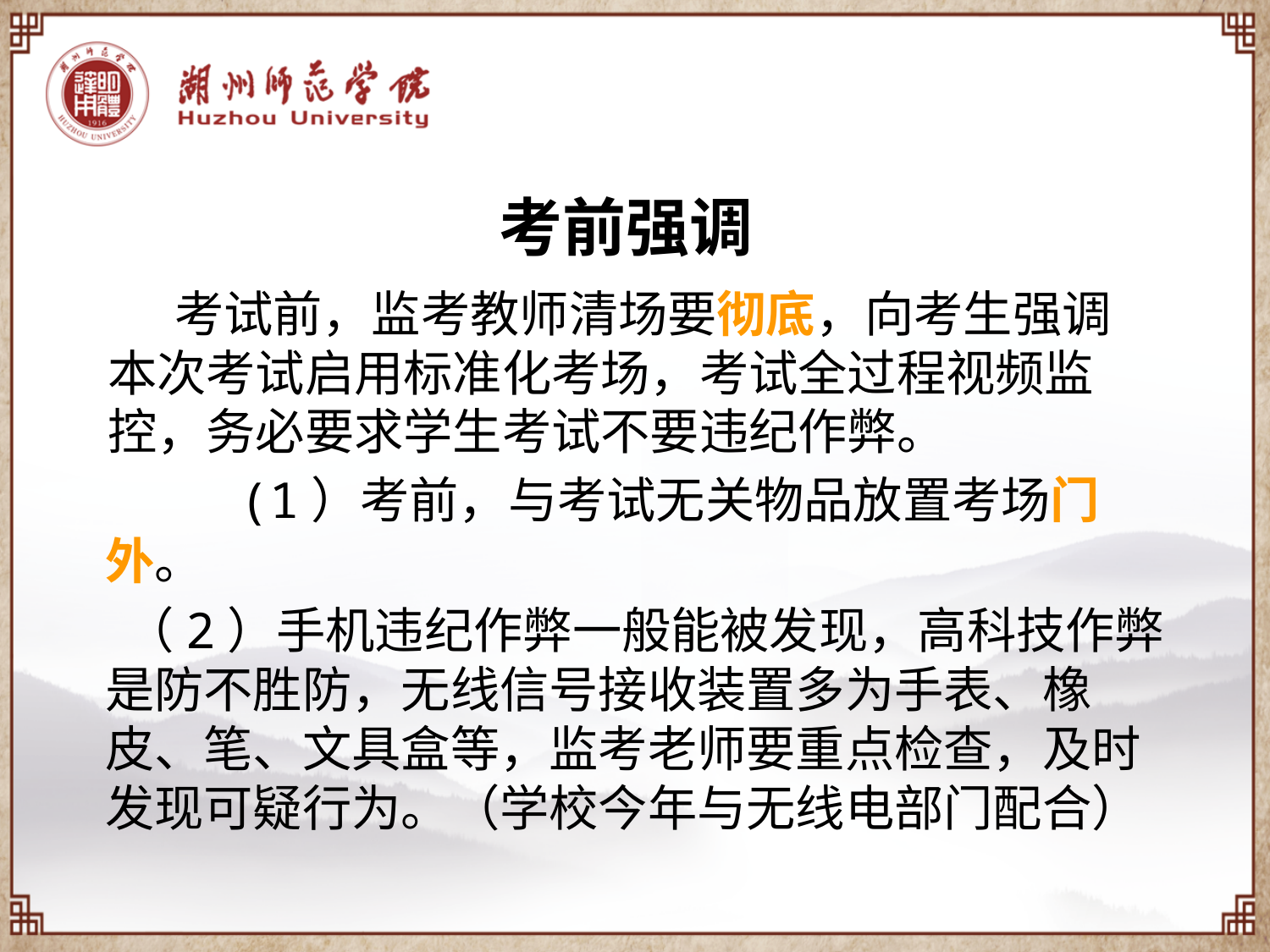

考前强调
     考试前，监考教师清场要彻底，向考生强调本次考试启用标准化考场，考试全过程视频监控，务必要求学生考试不要违纪作弊。
      (1）考前，与考试无关物品放置考场门外。
     （2）手机违纪作弊一般能被发现，高科技作弊是防不胜防，无线信号接收装置多为手表、橡皮、笔、文具盒等，监考老师要重点检查，及时发现可疑行为。（学校今年与无线电部门配合）